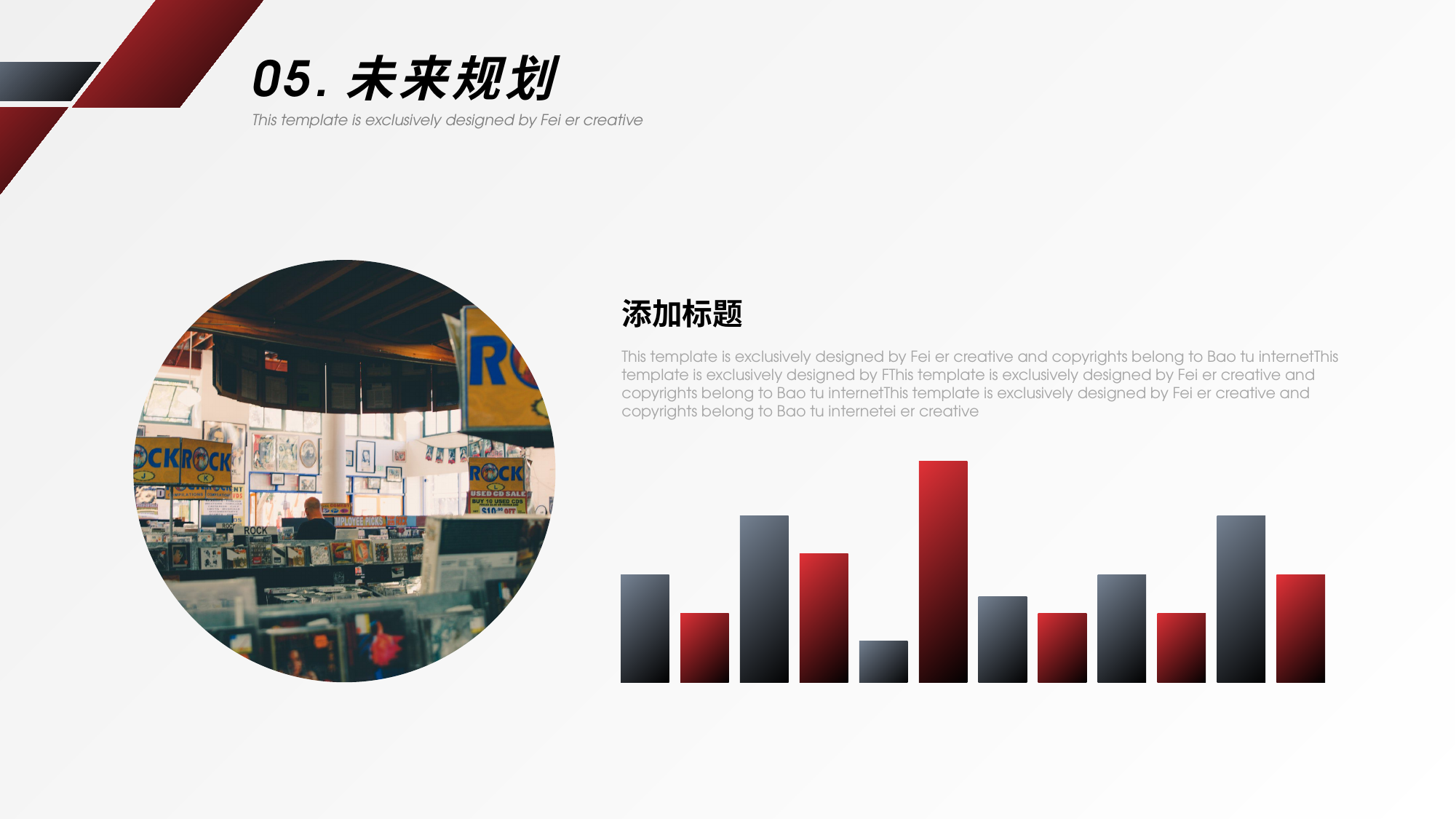

05.未来规划
This template is exclusively designed by Fei er creative

添加标题
This template is exclusively designed by Fei er creative and copyrights belong to Bao tu internetThis template is exclusively designed by FThis template is exclusively designed by Fei er creative and copyrights belong to Bao tu internetThis template is exclusively designed by Fei er creative and copyrights belong to Bao tu internetei er creative